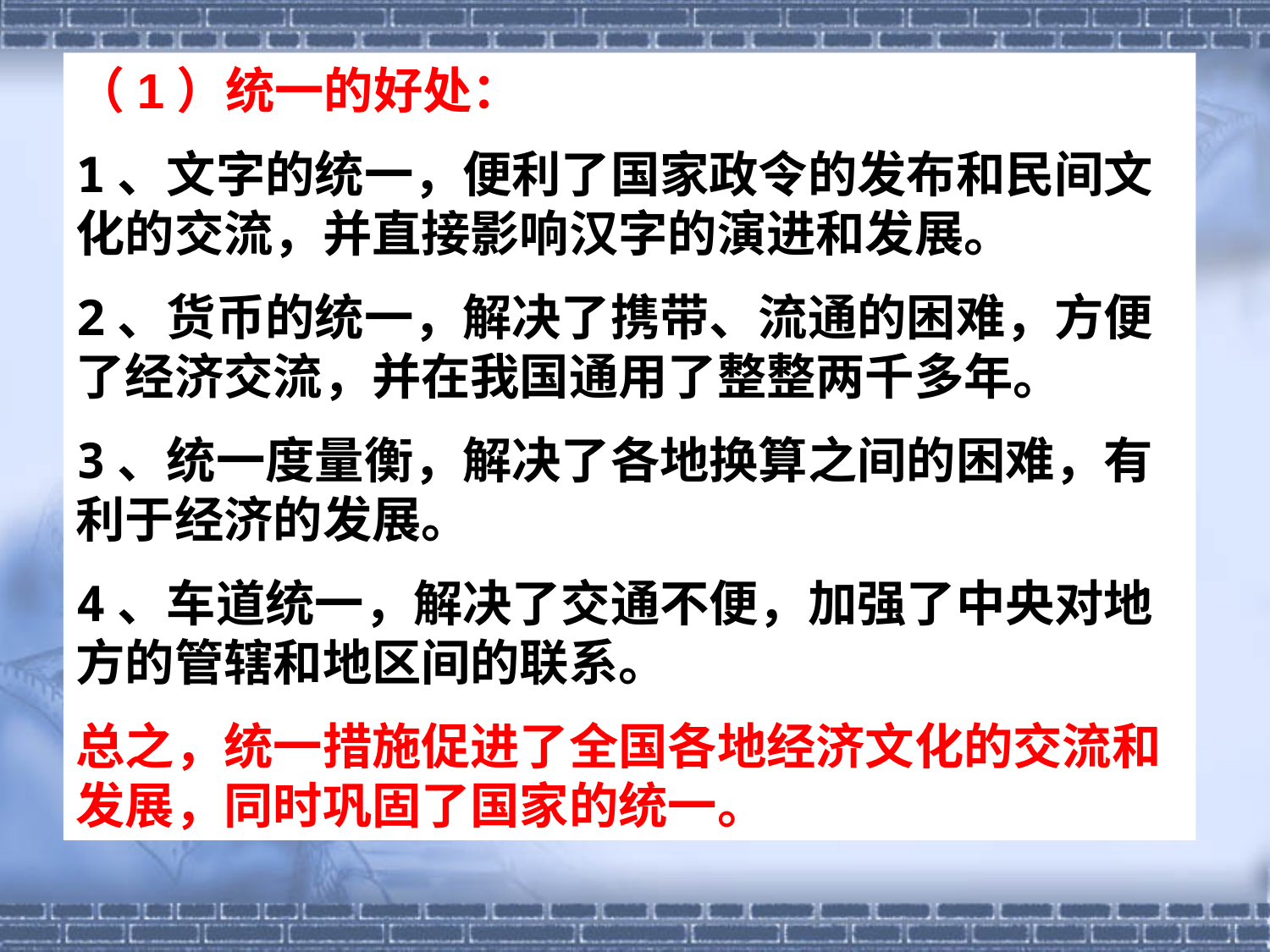

（1）统一的好处：
1、文字的统一，便利了国家政令的发布和民间文化的交流，并直接影响汉字的演进和发展。
2、货币的统一，解决了携带、流通的困难，方便了经济交流，并在我国通用了整整两千多年。
3、统一度量衡，解决了各地换算之间的困难，有利于经济的发展。
4、车道统一，解决了交通不便，加强了中央对地方的管辖和地区间的联系。
总之，统一措施促进了全国各地经济文化的交流和发展，同时巩固了国家的统一。